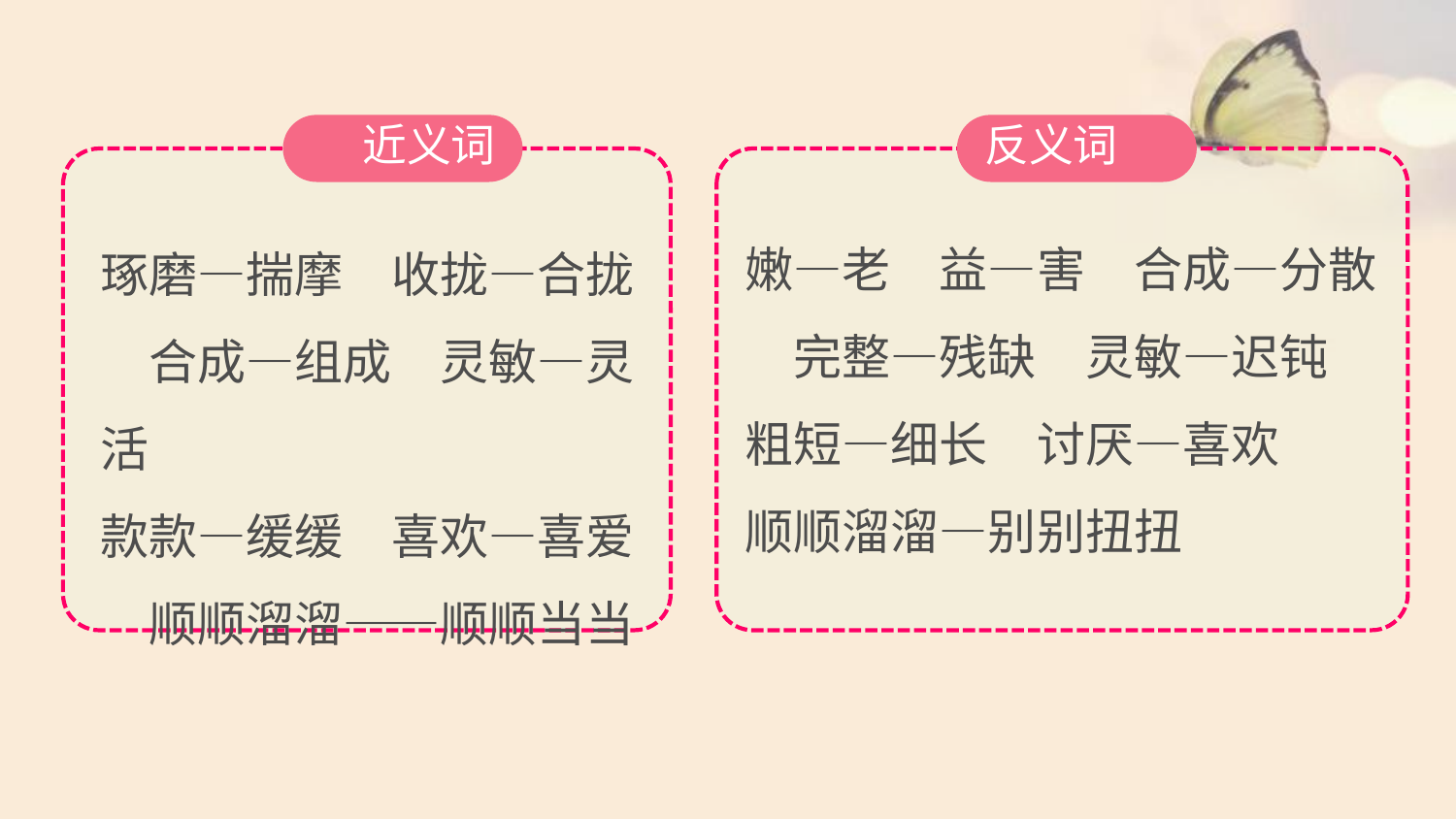

近义词

反义词

嫩—老　益—害　合成—分散　完整—残缺　灵敏—迟钝
粗短—细长　讨厌—喜欢
顺顺溜溜—别别扭扭
琢磨—揣摩　收拢—合拢　合成—组成　灵敏—灵活
款款—缓缓　喜欢—喜爱　顺顺溜溜——顺顺当当